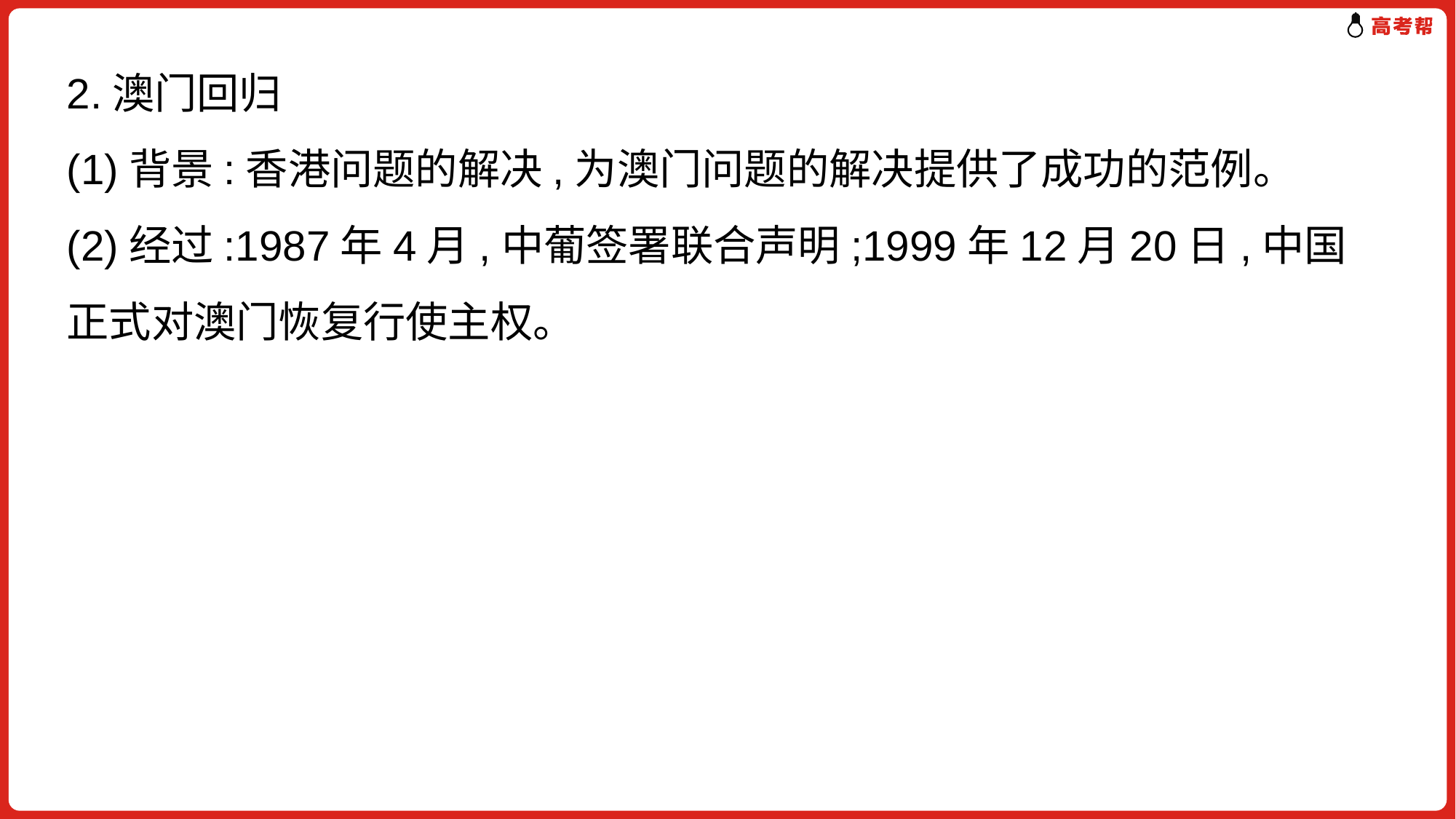

2.澳门回归
(1)背景:香港问题的解决,为澳门问题的解决提供了成功的范例。
(2)经过:1987年4月,中葡签署联合声明;1999年12月20日,中国正式对澳门恢复行使主权。